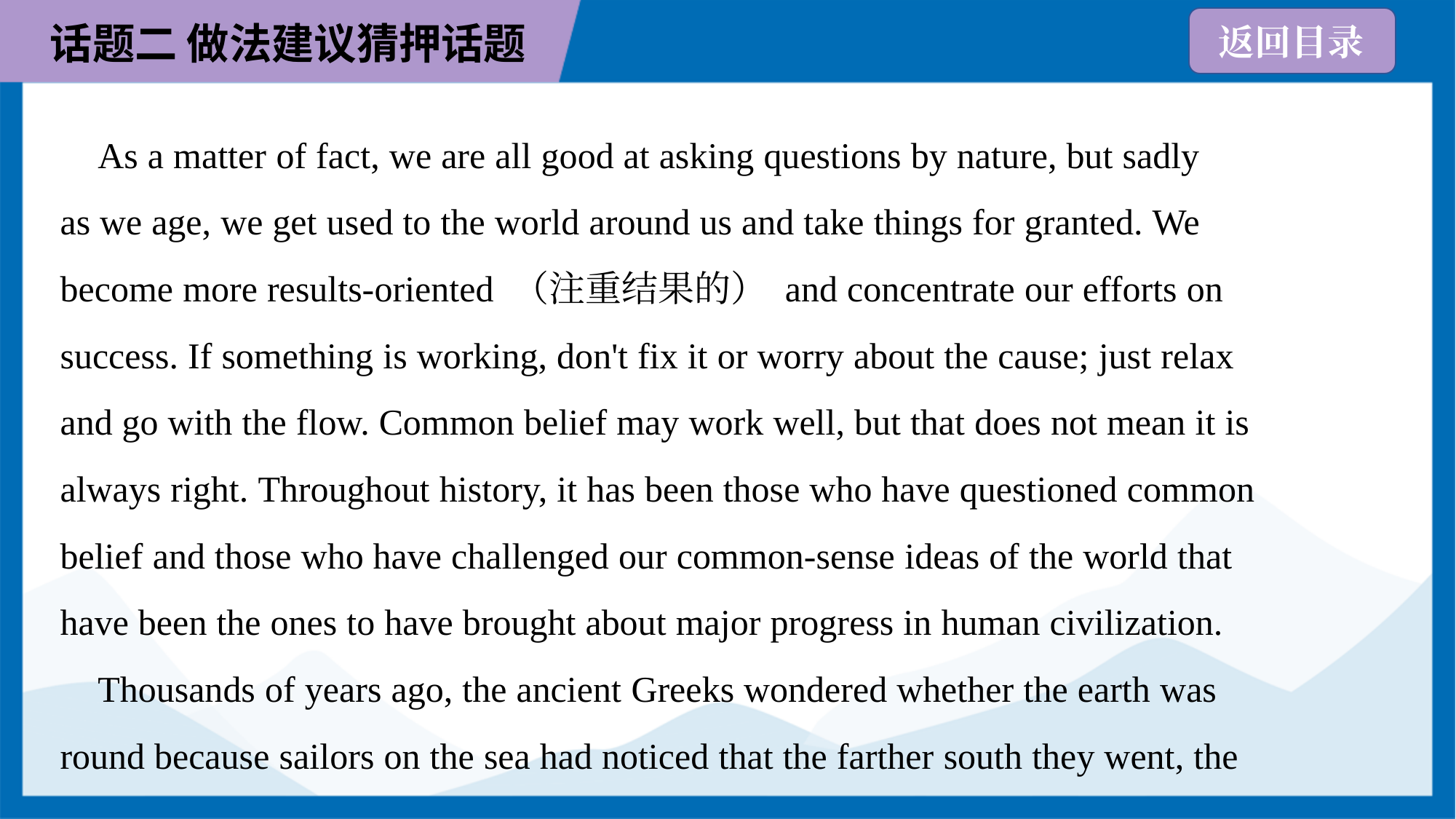

As a matter of fact, we are all good at asking questions by nature, but sadly
as we age, we get used to the world around us and take things for granted. We
become more results-oriented （注重结果的） and concentrate our efforts on
success. If something is working, don't fix it or worry about the cause; just relax
and go with the flow. Common belief may work well, but that does not mean it is
always right. Throughout history, it has been those who have questioned common
belief and those who have challenged our common-sense ideas of the world that
have been the ones to have brought about major progress in human civilization.
    Thousands of years ago, the ancient Greeks wondered whether the earth was
round because sailors on the sea had noticed that the farther south they went, the